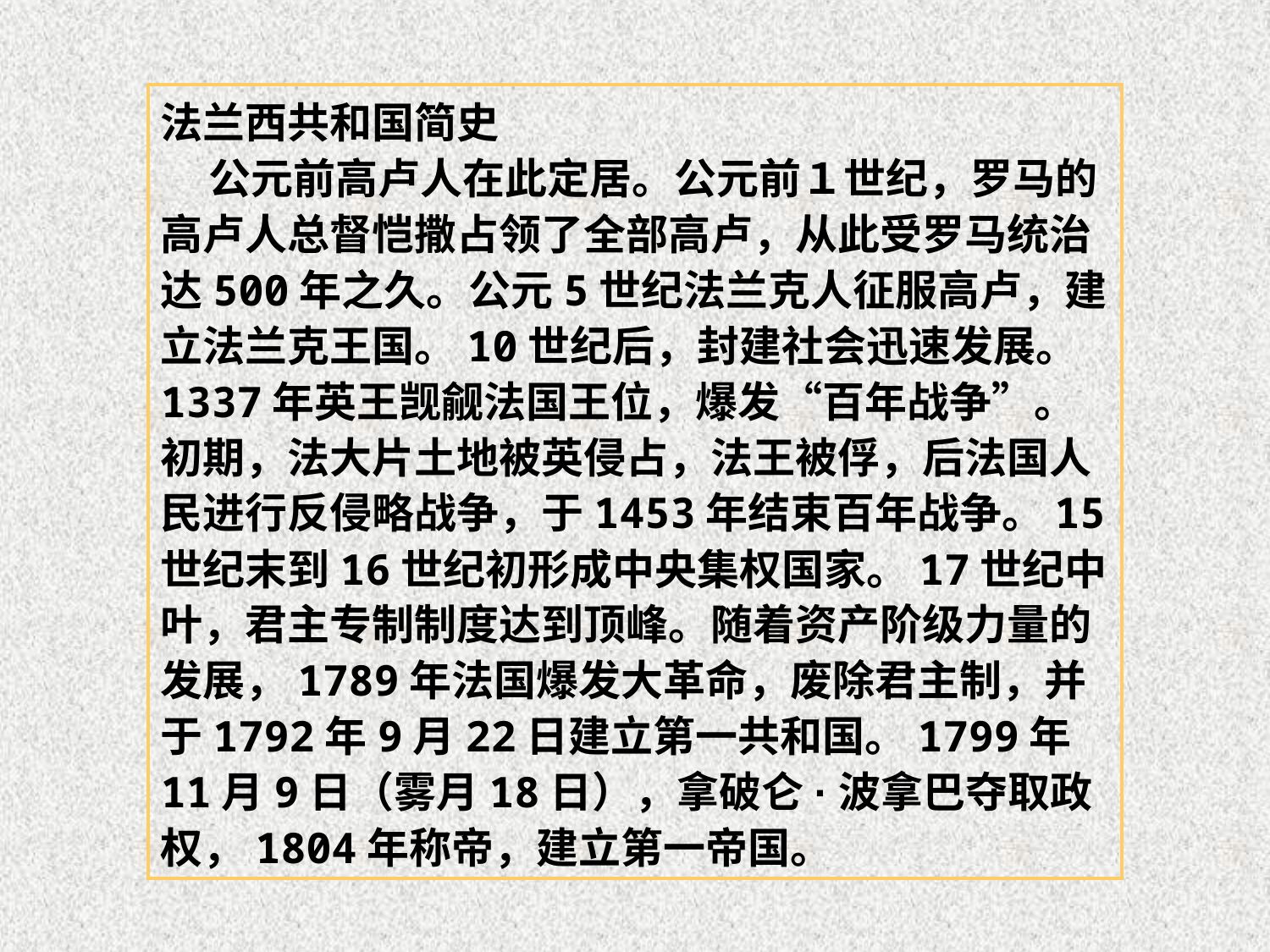

法兰西共和国简史
    公元前高卢人在此定居。公元前１世纪，罗马的高卢人总督恺撒占领了全部高卢，从此受罗马统治达500年之久。公元5世纪法兰克人征服高卢，建立法兰克王国。10世纪后，封建社会迅速发展。1337年英王觊觎法国王位，爆发“百年战争”。初期，法大片土地被英侵占，法王被俘，后法国人民进行反侵略战争，于1453年结束百年战争。15世纪末到16世纪初形成中央集权国家。17世纪中叶，君主专制制度达到顶峰。随着资产阶级力量的发展，1789年法国爆发大革命，废除君主制，并于1792年9月22日建立第一共和国。1799年11月9日（雾月18日），拿破仑·波拿巴夺取政权，1804年称帝，建立第一帝国。